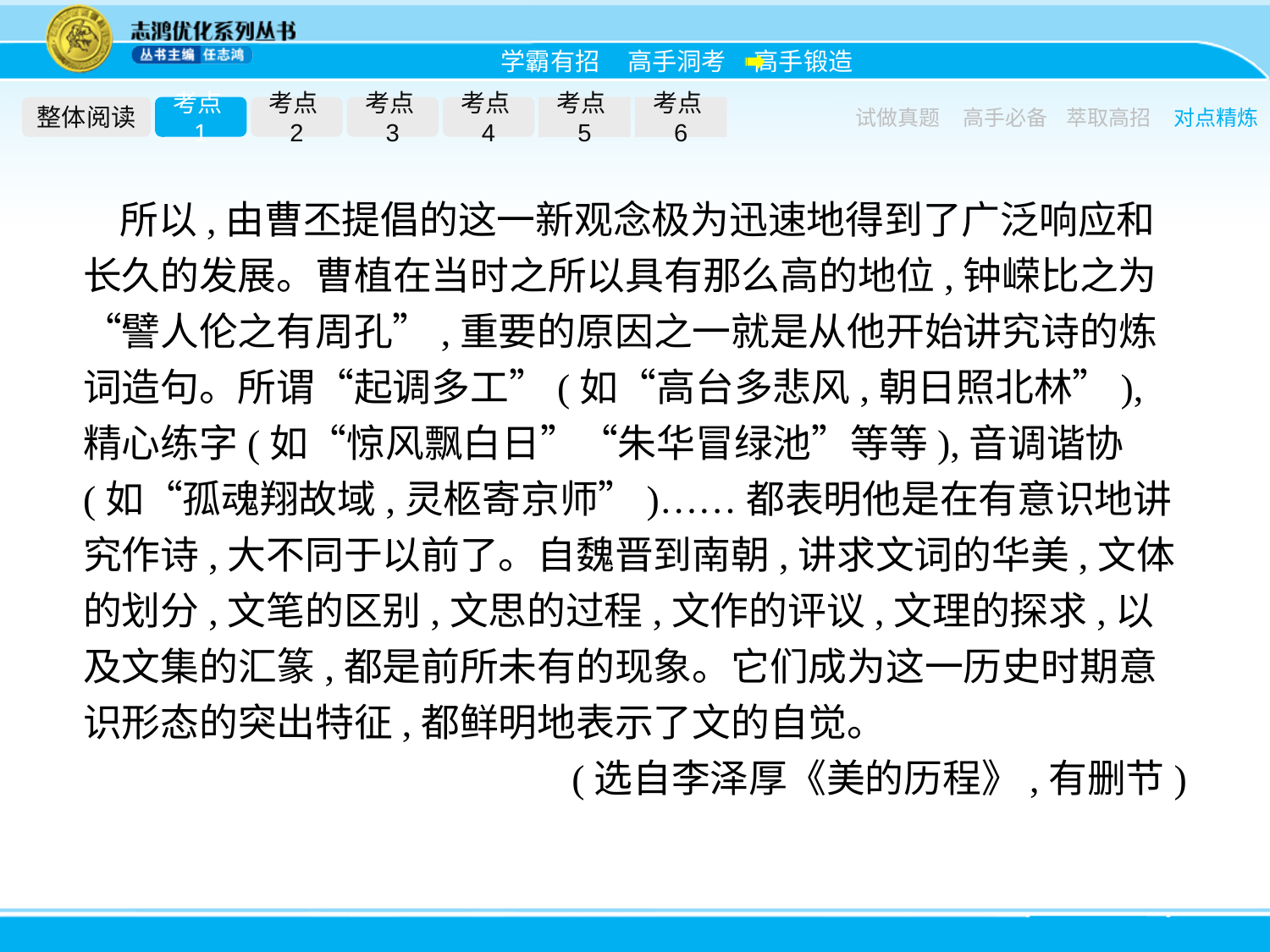

整体阅读
考点1
考点2
考点3
考点4
考点5
考点6
试做真题
高手必备
萃取高招
对点精炼
所以,由曹丕提倡的这一新观念极为迅速地得到了广泛响应和长久的发展。曹植在当时之所以具有那么高的地位,钟嵘比之为“譬人伦之有周孔”,重要的原因之一就是从他开始讲究诗的炼词造句。所谓“起调多工”(如“高台多悲风,朝日照北林”),精心练字(如“惊风飘白日”“朱华冒绿池”等等),音调谐协(如“孤魂翔故域,灵柩寄京师”)……都表明他是在有意识地讲究作诗,大不同于以前了。自魏晋到南朝,讲求文词的华美,文体的划分,文笔的区别,文思的过程,文作的评议,文理的探求,以及文集的汇篆,都是前所未有的现象。它们成为这一历史时期意识形态的突出特征,都鲜明地表示了文的自觉。
(选自李泽厚《美的历程》,有删节)